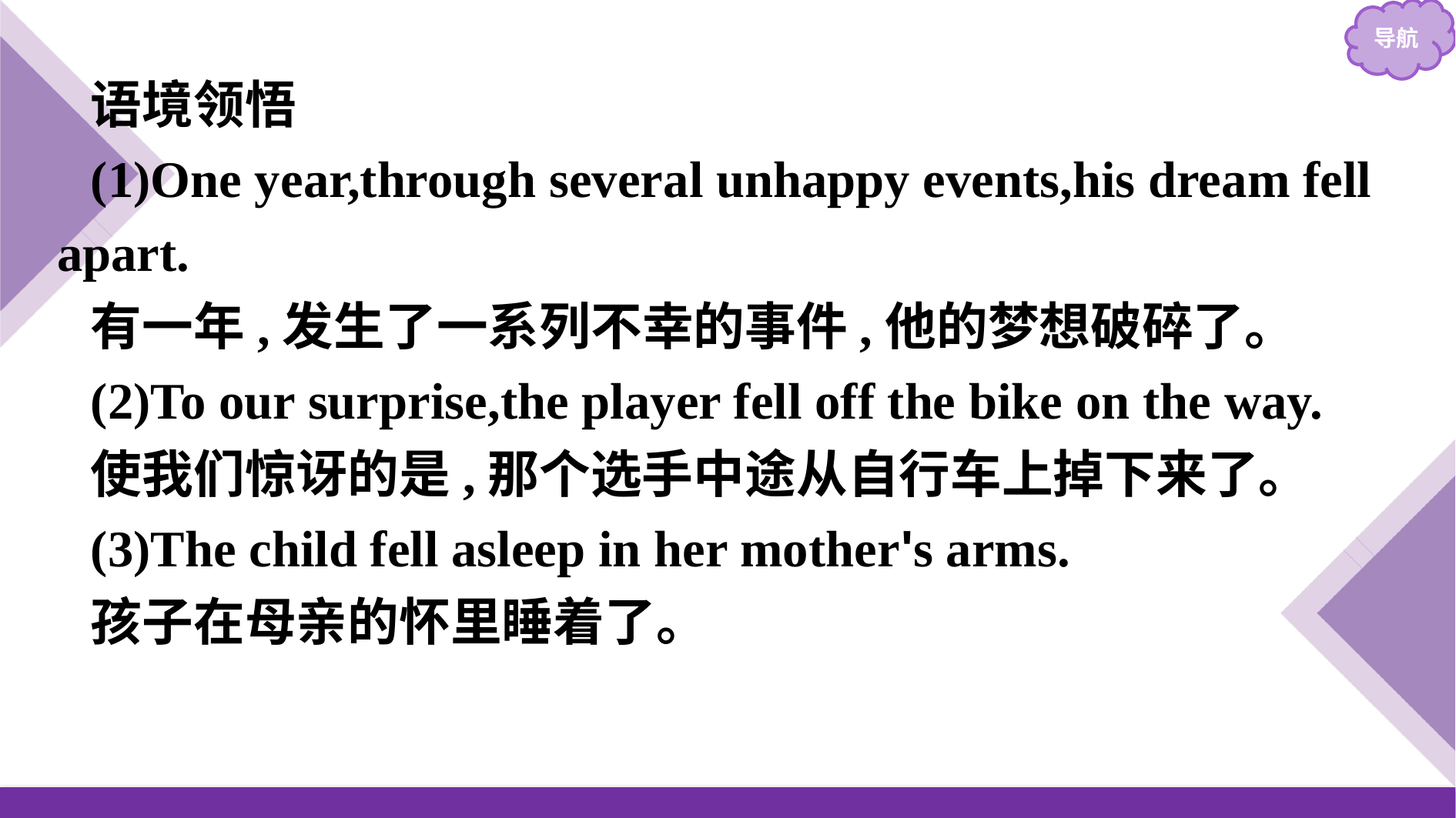

语境领悟
(1)One year,through several unhappy events,his dream fell apart.
有一年,发生了一系列不幸的事件,他的梦想破碎了。
(2)To our surprise,the player fell off the bike on the way.
使我们惊讶的是,那个选手中途从自行车上掉下来了。
(3)The child fell asleep in her mother's arms.
孩子在母亲的怀里睡着了。